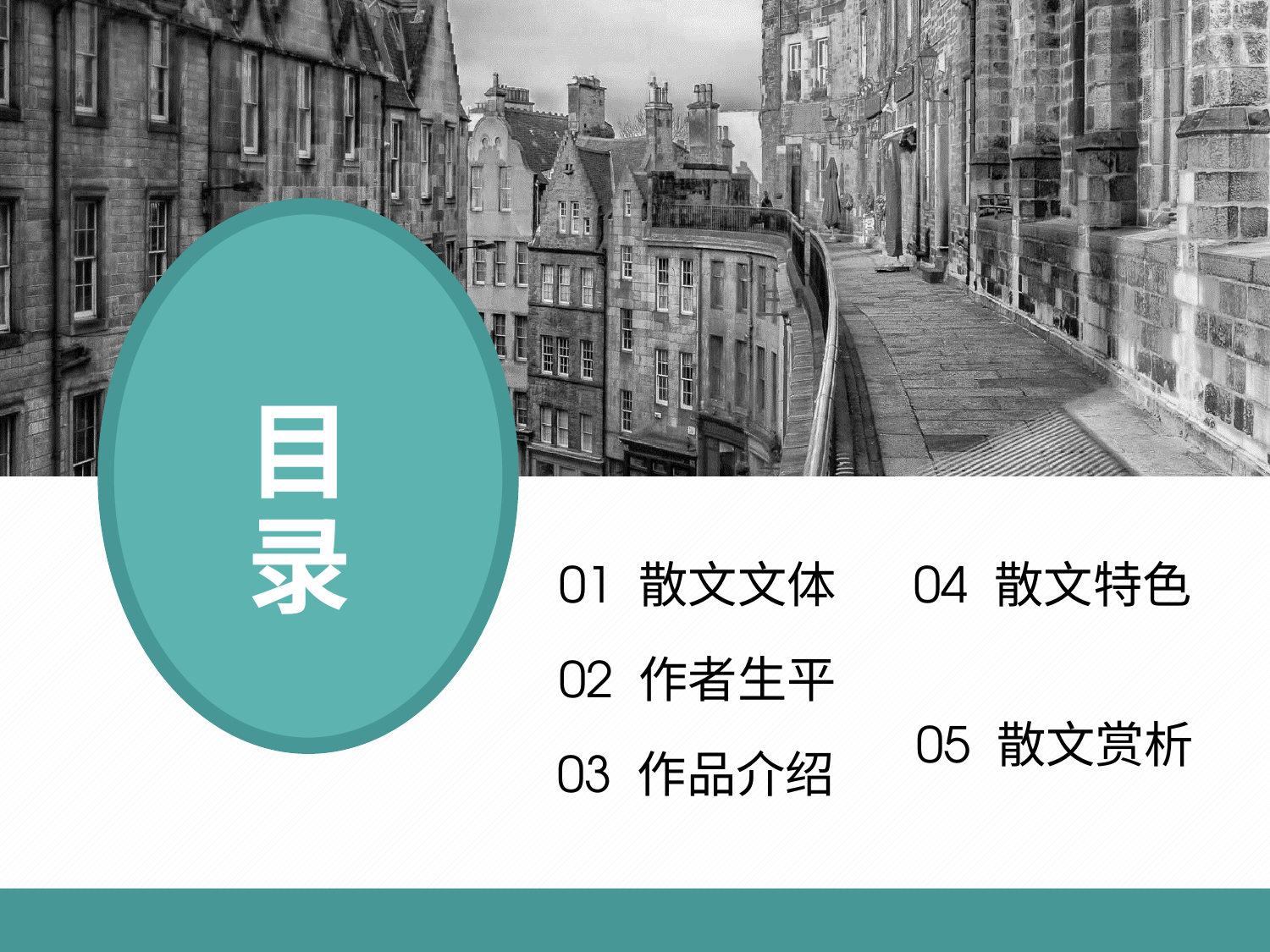

目录
01 散文文体
    04 散文特色
02 作者生平
05 散文赏析
           03 作品介绍